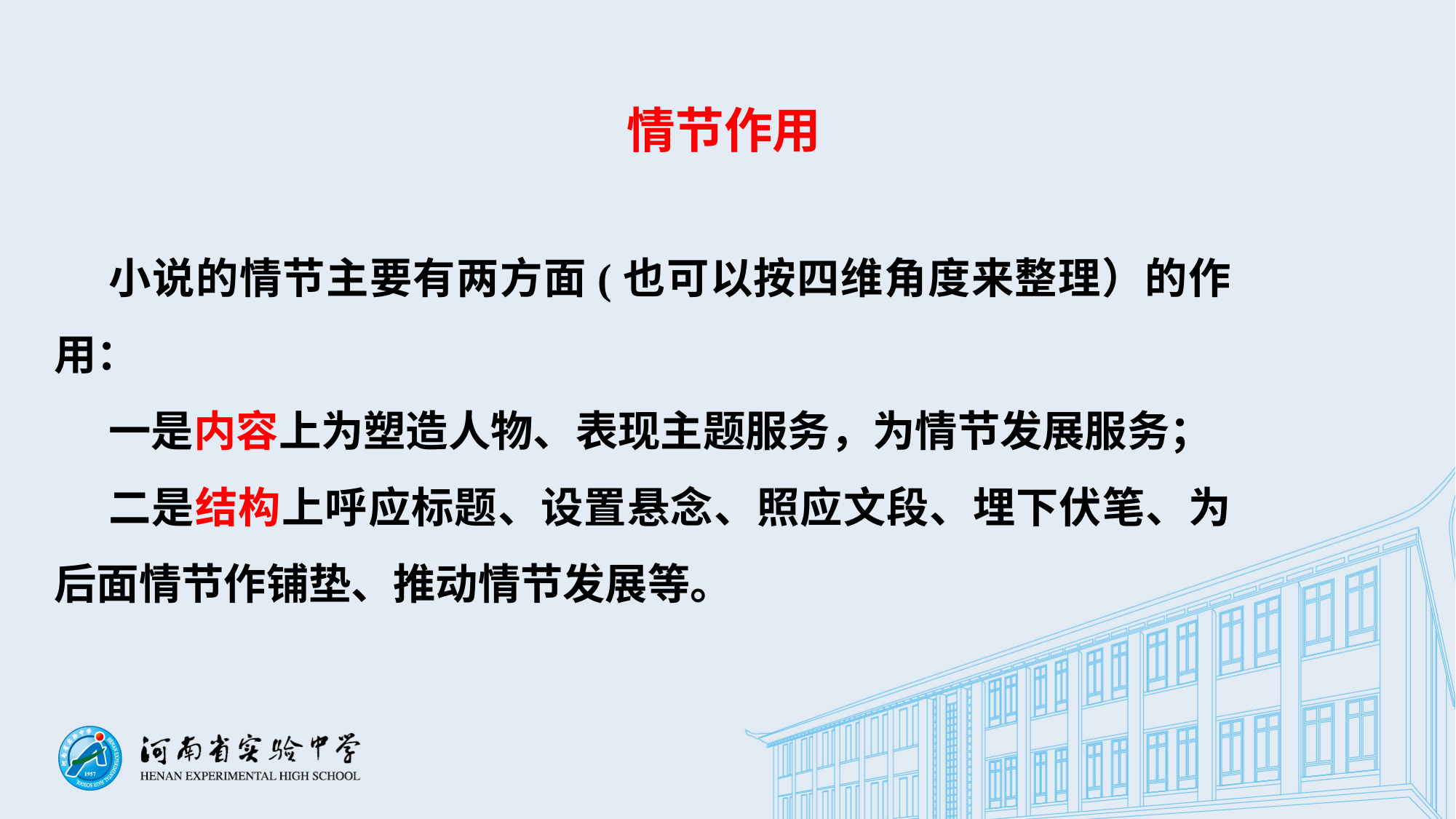

情节作用
小说的情节主要有两方面(也可以按四维角度来整理）的作用：
一是内容上为塑造人物、表现主题服务，为情节发展服务；
二是结构上呼应标题、设置悬念、照应文段、埋下伏笔、为后面情节作铺垫、推动情节发展等。